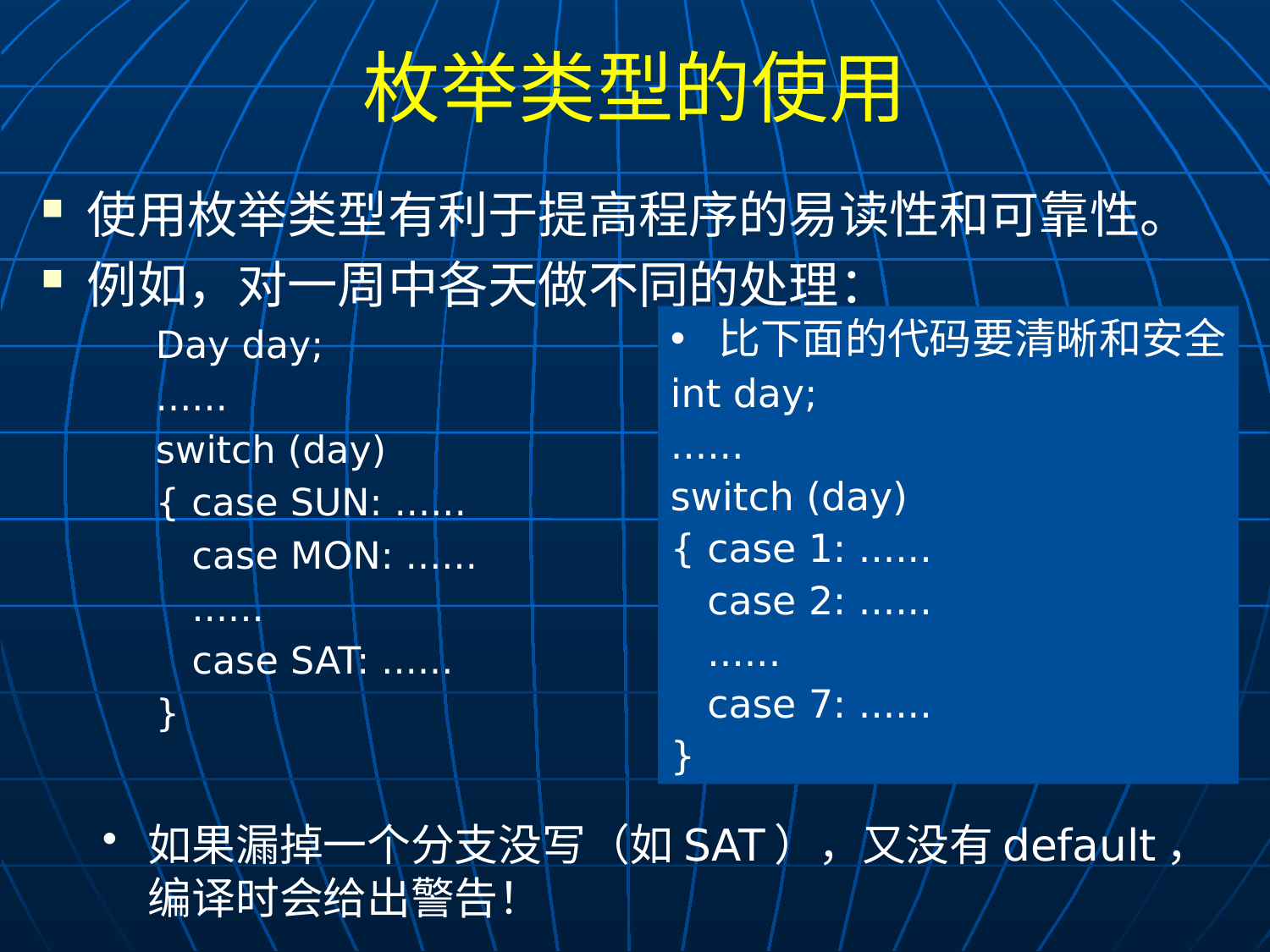

# 枚举类型的使用
使用枚举类型有利于提高程序的易读性和可靠性。
例如，对一周中各天做不同的处理：
Day day;
......
switch (day)
{ case SUN: ......
   case MON: ......
   ......
   case SAT: ......
}

如果漏掉一个分支没写（如SAT），又没有default，编译时会给出警告！
比下面的代码要清晰和安全
int day;
......
switch (day)
{ case 1: ......
   case 2: ......
   ......
   case 7: ......
}